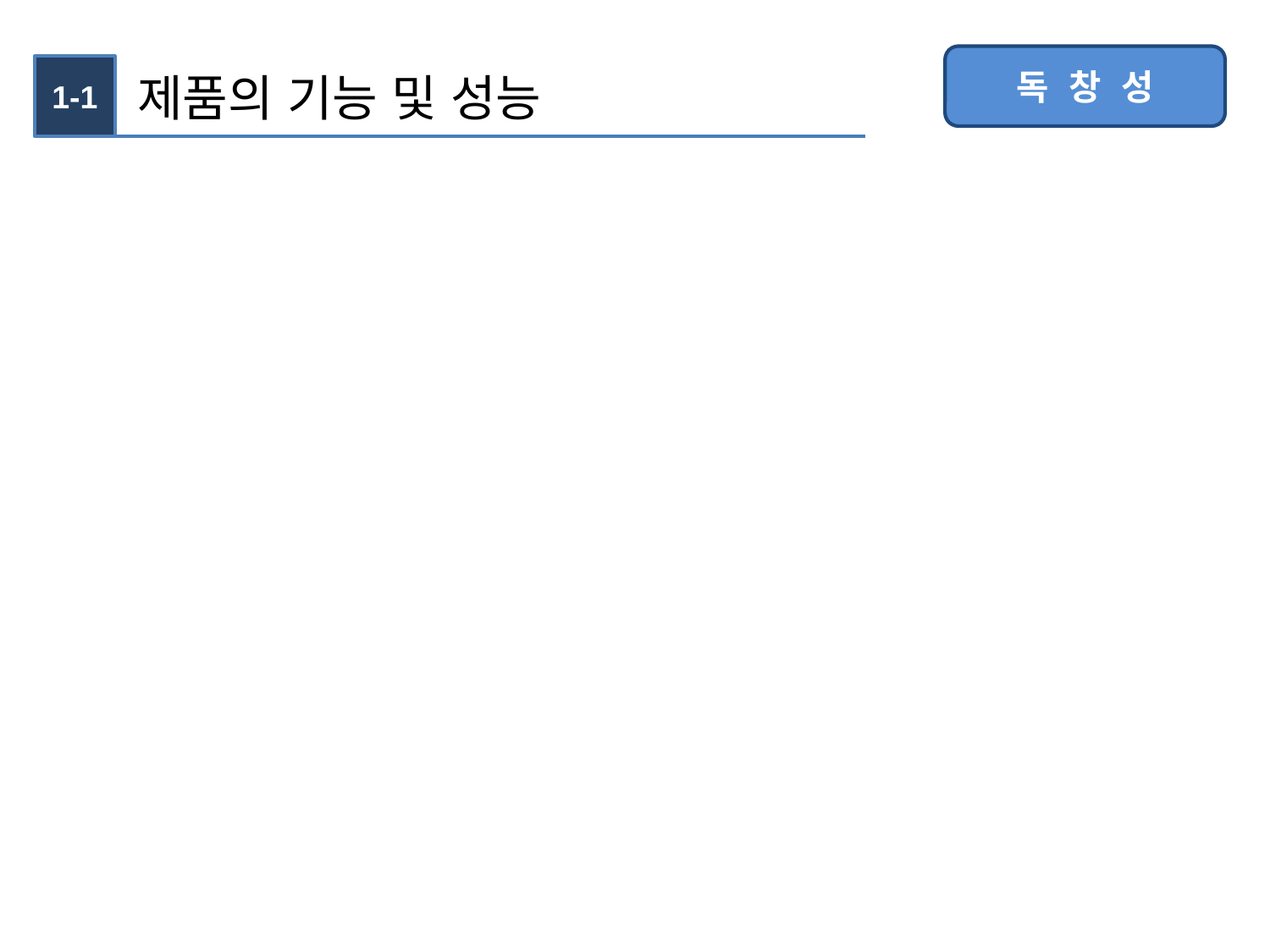

독  창  성
1-1
제품의 기능 및 성능